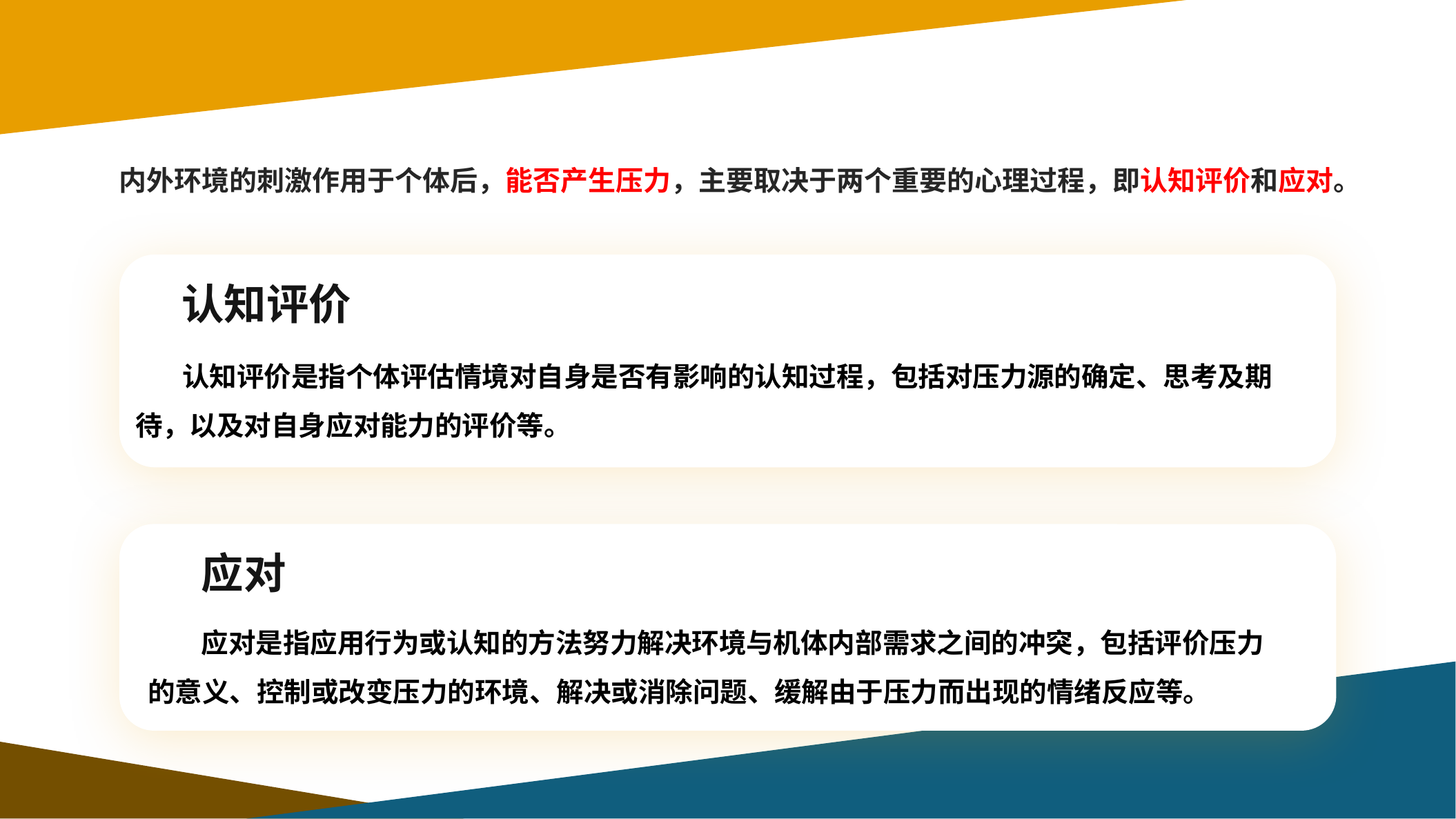

# 内外环境的刺激作用于个体后，能否产生压力，主要取决于两个重要的心理过程，即认知评价和应对。

认知评价
 认知评价是指个体评估情境对自身是否有影响的认知过程，包括对压力源的确定、思考及期待，以及对自身应对能力的评价等。

应对
  应对是指应用行为或认知的方法努力解决环境与机体内部需求之间的冲突，包括评价压力的意义、控制或改变压力的环境、解决或消除问题、缓解由于压力而出现的情绪反应等。